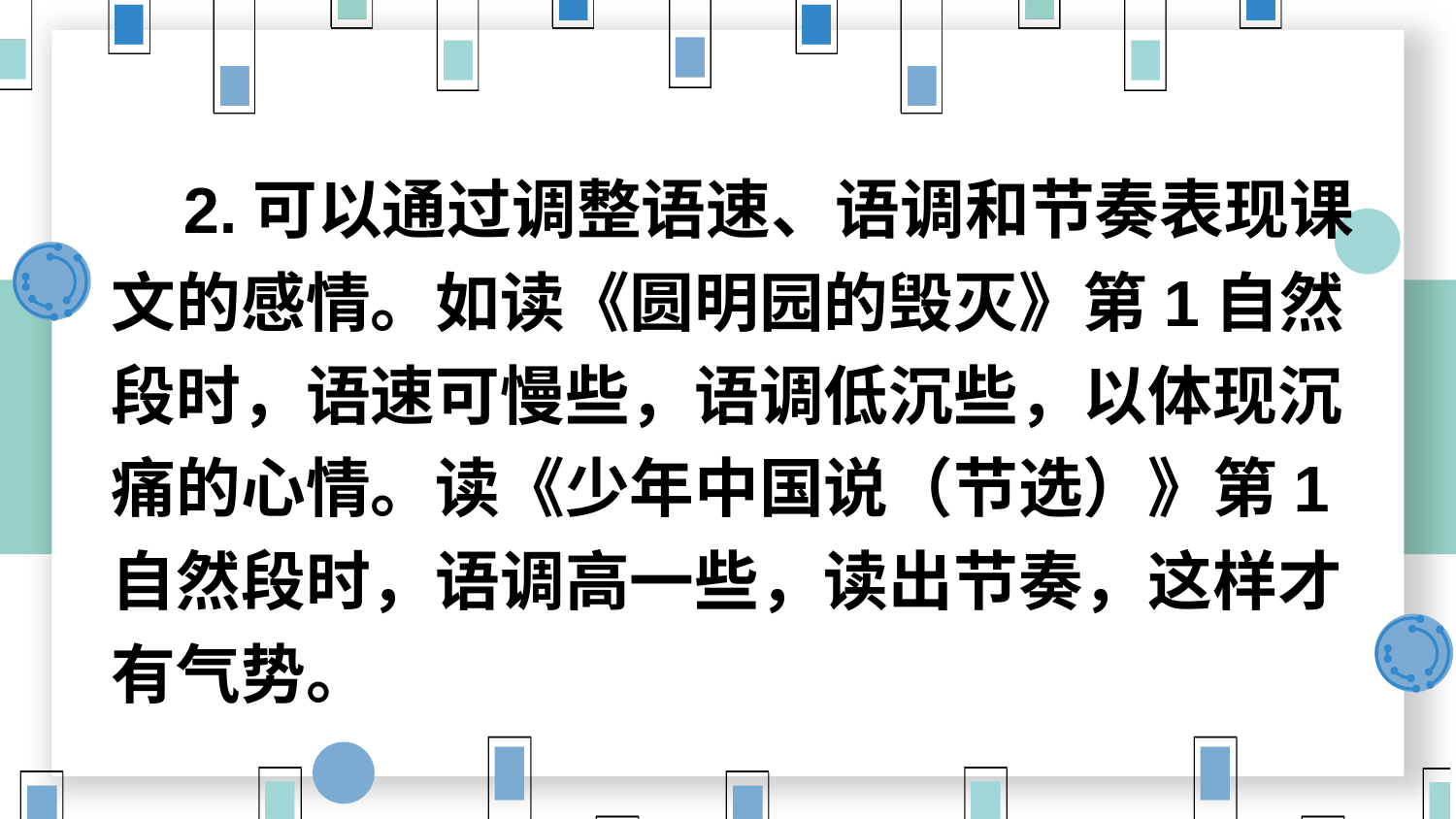

2.可以通过调整语速、语调和节奏表现课文的感情。如读《圆明园的毁灭》第1自然段时，语速可慢些，语调低沉些，以体现沉痛的心情。读《少年中国说（节选）》第1自然段时，语调高一些，读出节奏，这样才有气势。